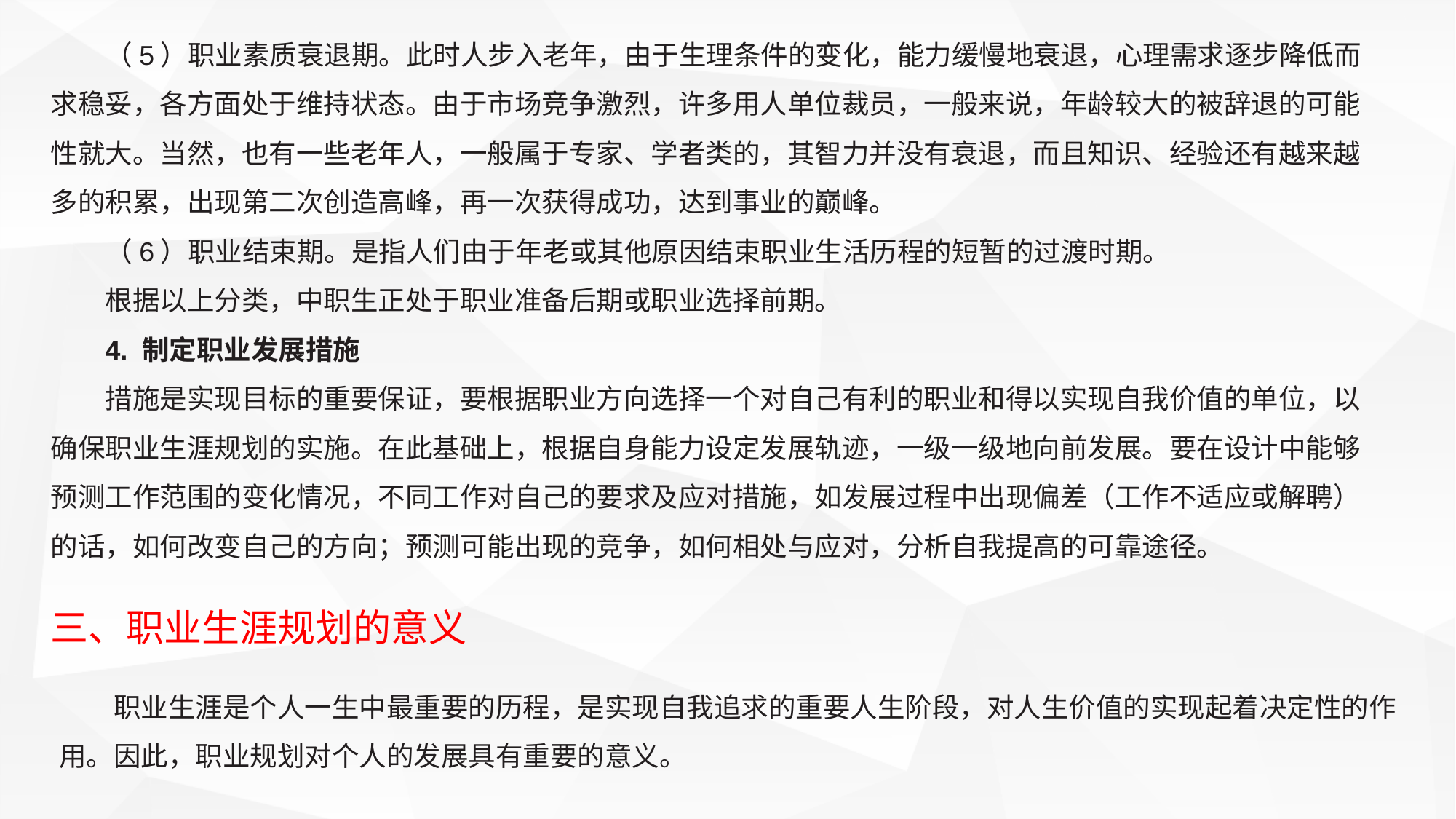

（5）职业素质衰退期。此时人步入老年，由于生理条件的变化，能力缓慢地衰退，心理需求逐步降低而求稳妥，各方面处于维持状态。由于市场竞争激烈，许多用人单位裁员，一般来说，年龄较大的被辞退的可能性就大。当然，也有一些老年人，一般属于专家、学者类的，其智力并没有衰退，而且知识、经验还有越来越多的积累，出现第二次创造高峰，再一次获得成功，达到事业的巅峰。
（6）职业结束期。是指人们由于年老或其他原因结束职业生活历程的短暂的过渡时期。
根据以上分类，中职生正处于职业准备后期或职业选择前期。
4. 制定职业发展措施
措施是实现目标的重要保证，要根据职业方向选择一个对自己有利的职业和得以实现自我价值的单位，以确保职业生涯规划的实施。在此基础上，根据自身能力设定发展轨迹，一级一级地向前发展。要在设计中能够预测工作范围的变化情况，不同工作对自己的要求及应对措施，如发展过程中出现偏差（工作不适应或解聘）的话，如何改变自己的方向；预测可能出现的竞争，如何相处与应对，分析自我提高的可靠途径。
三、职业生涯规划的意义
职业生涯是个人一生中最重要的历程，是实现自我追求的重要人生阶段，对人生价值的实现起着决定性的作用。因此，职业规划对个人的发展具有重要的意义。